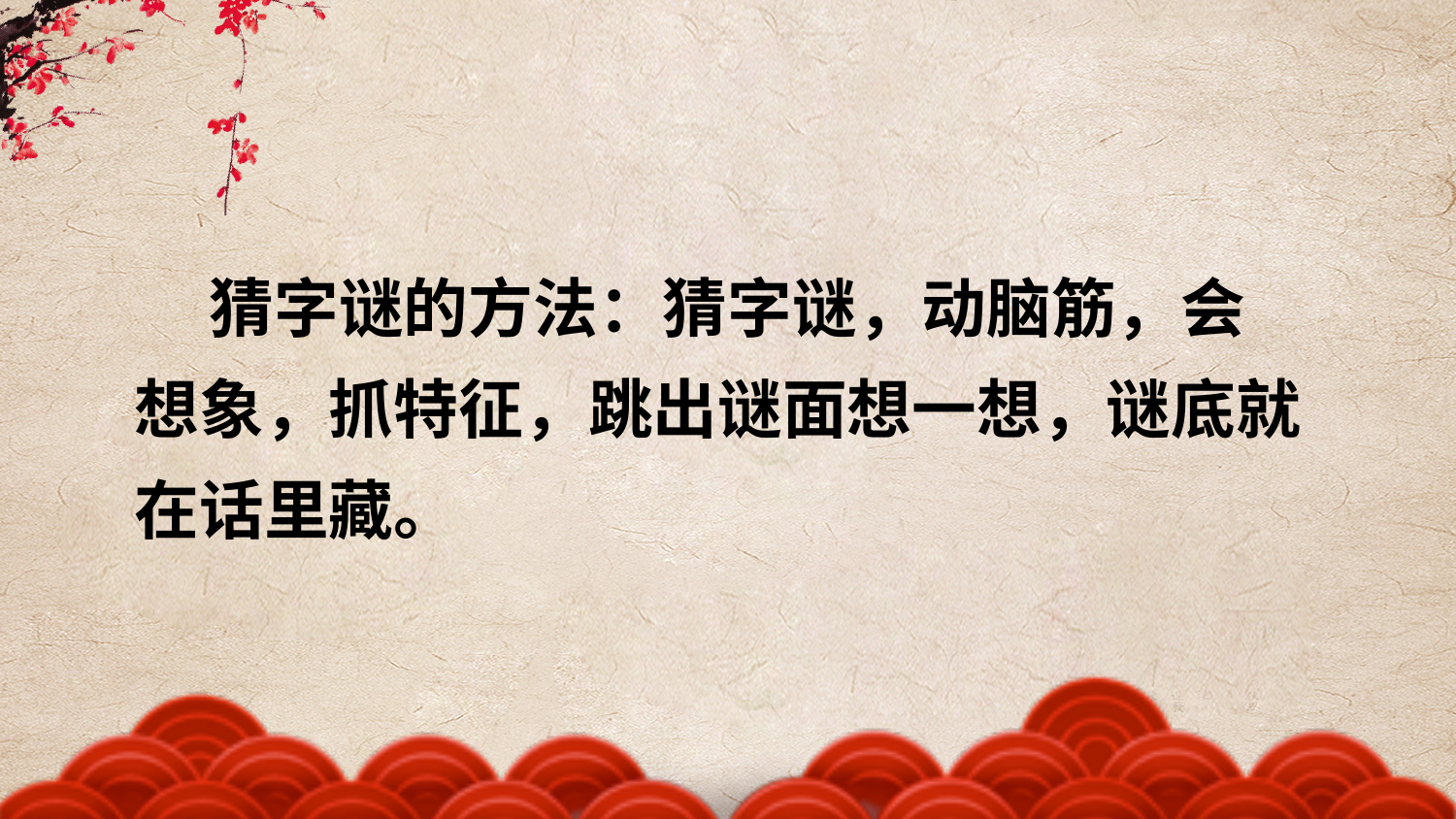

猜字谜的方法：猜字谜，动脑筋，会想象，抓特征，跳出谜面想一想，谜底就在话里藏。